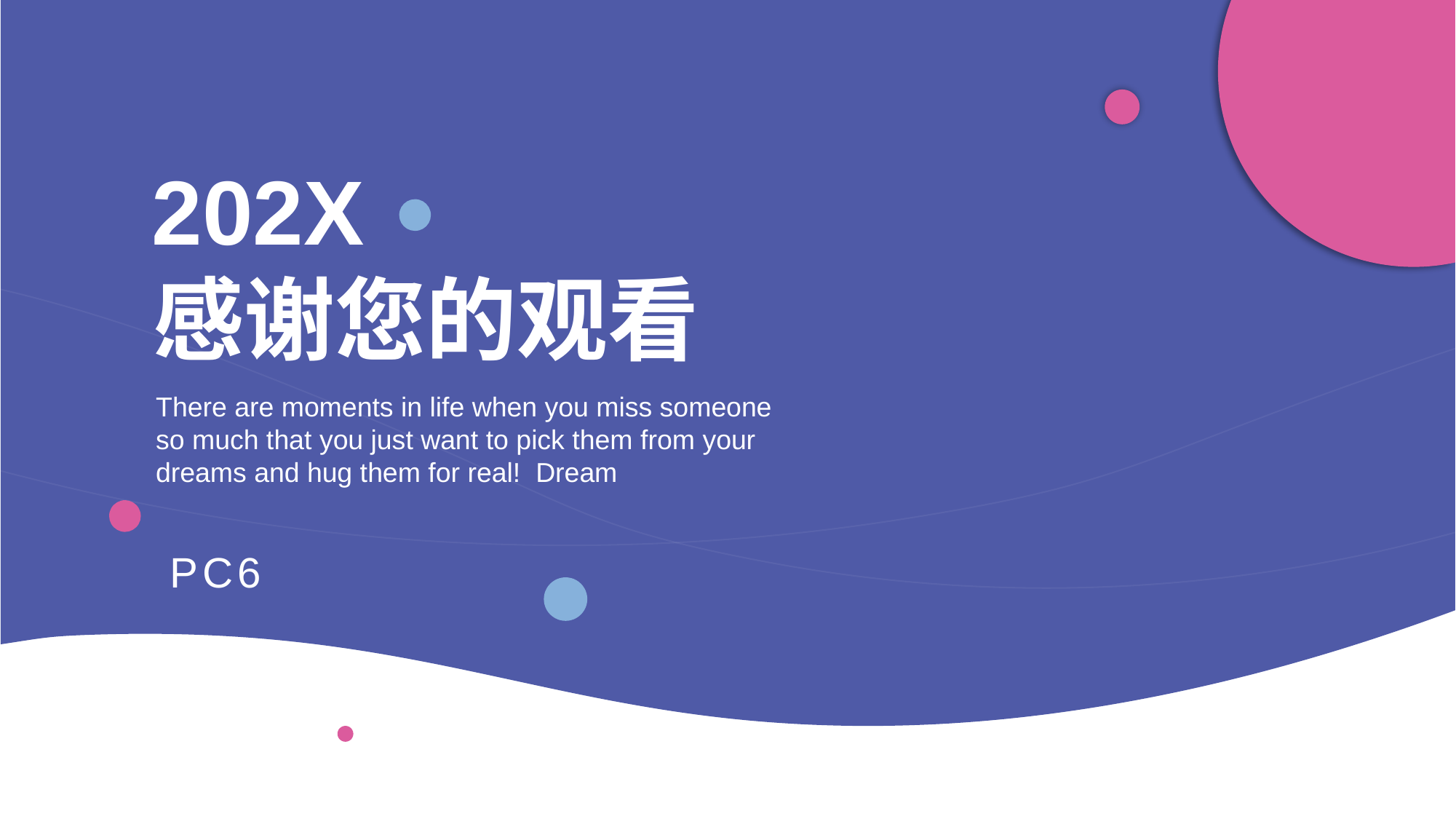

202X
感谢您的观看
There are moments in life when you miss someone so much that you just want to pick them from your dreams and hug them for real!  Dream
PC6